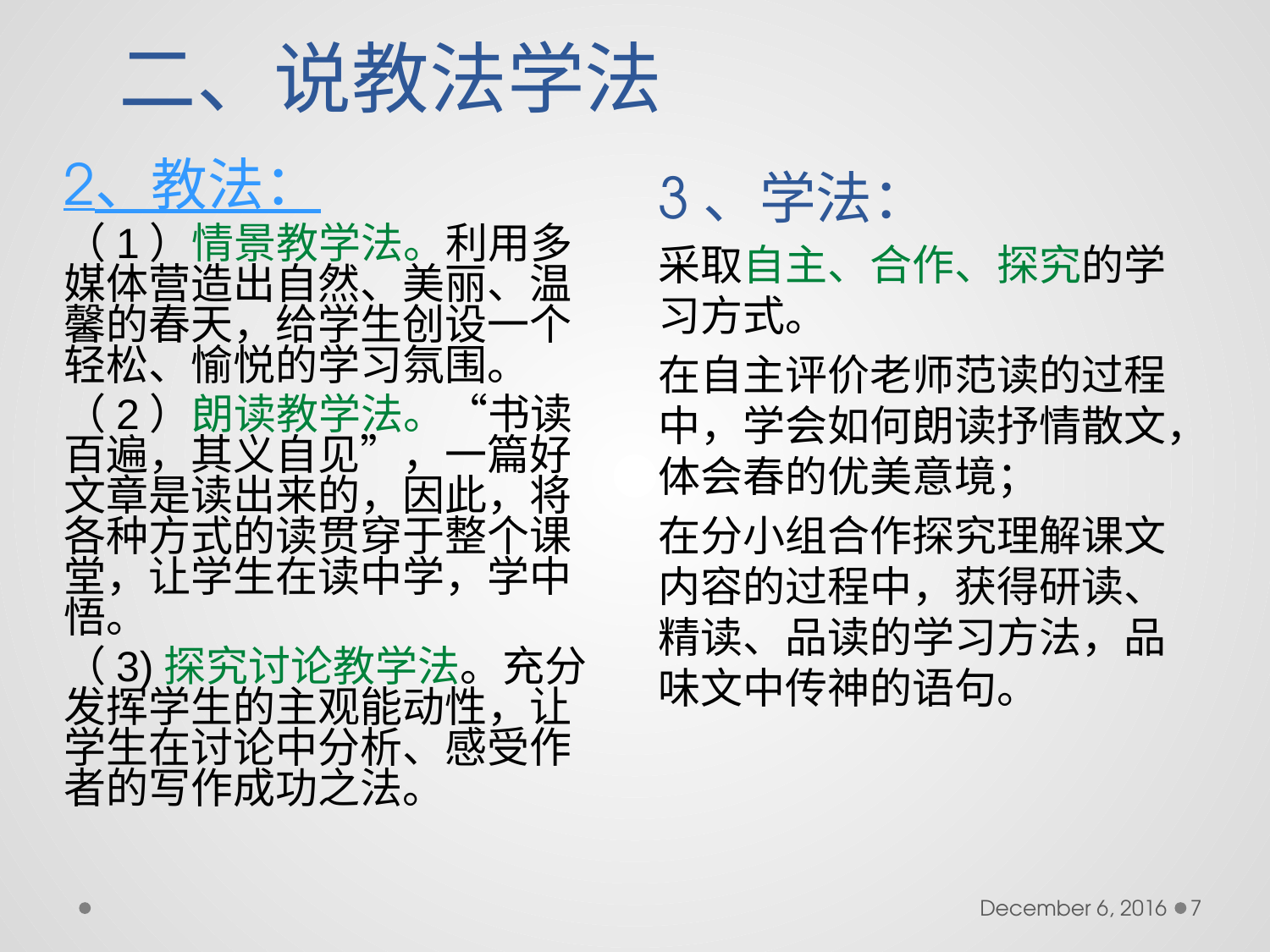

# 二、说教法学法
2、教法：
（1）情景教学法。利用多媒体营造出自然、美丽、温馨的春天，给学生创设一个轻松、愉悦的学习氛围。
（2）朗读教学法。“书读百遍，其义自见”，一篇好文章是读出来的，因此，将各种方式的读贯穿于整个课堂，让学生在读中学，学中悟。
（3)探究讨论教学法。充分发挥学生的主观能动性，让学生在讨论中分析、感受作者的写作成功之法。

3、学法：
采取自主、合作、探究的学习方式。
在自主评价老师范读的过程中，学会如何朗读抒情散文，体会春的优美意境；
在分小组合作探究理解课文内容的过程中，获得研读、精读、品读的学习方法，品味文中传神的语句。

December 6, 2016
7